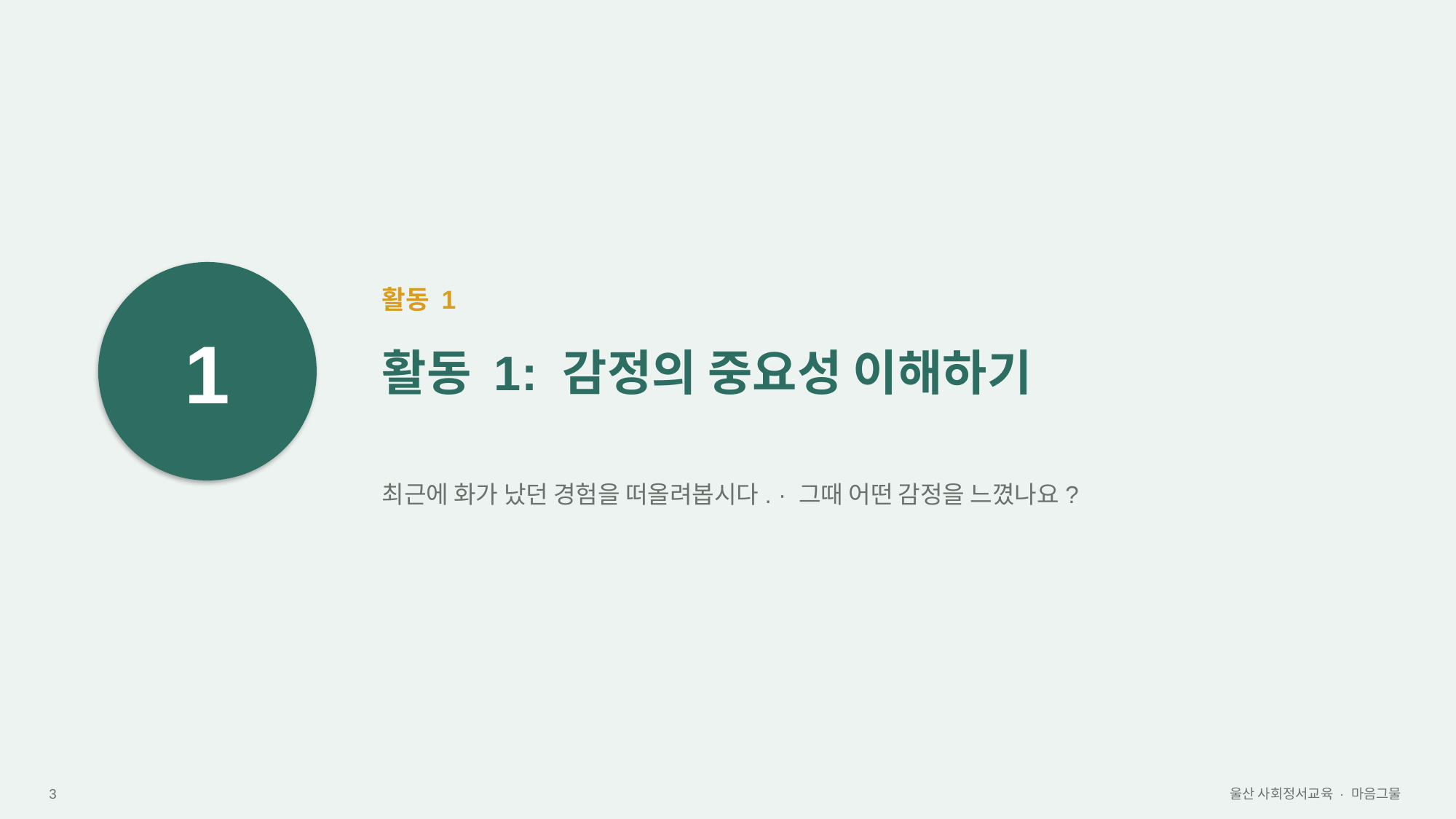

1
활동 1
활동 1: 감정의 중요성 이해하기
최근에 화가 났던 경험을 떠올려봅시다. · 그때 어떤 감정을 느꼈나요?
3
울산 사회정서교육 · 마음그물